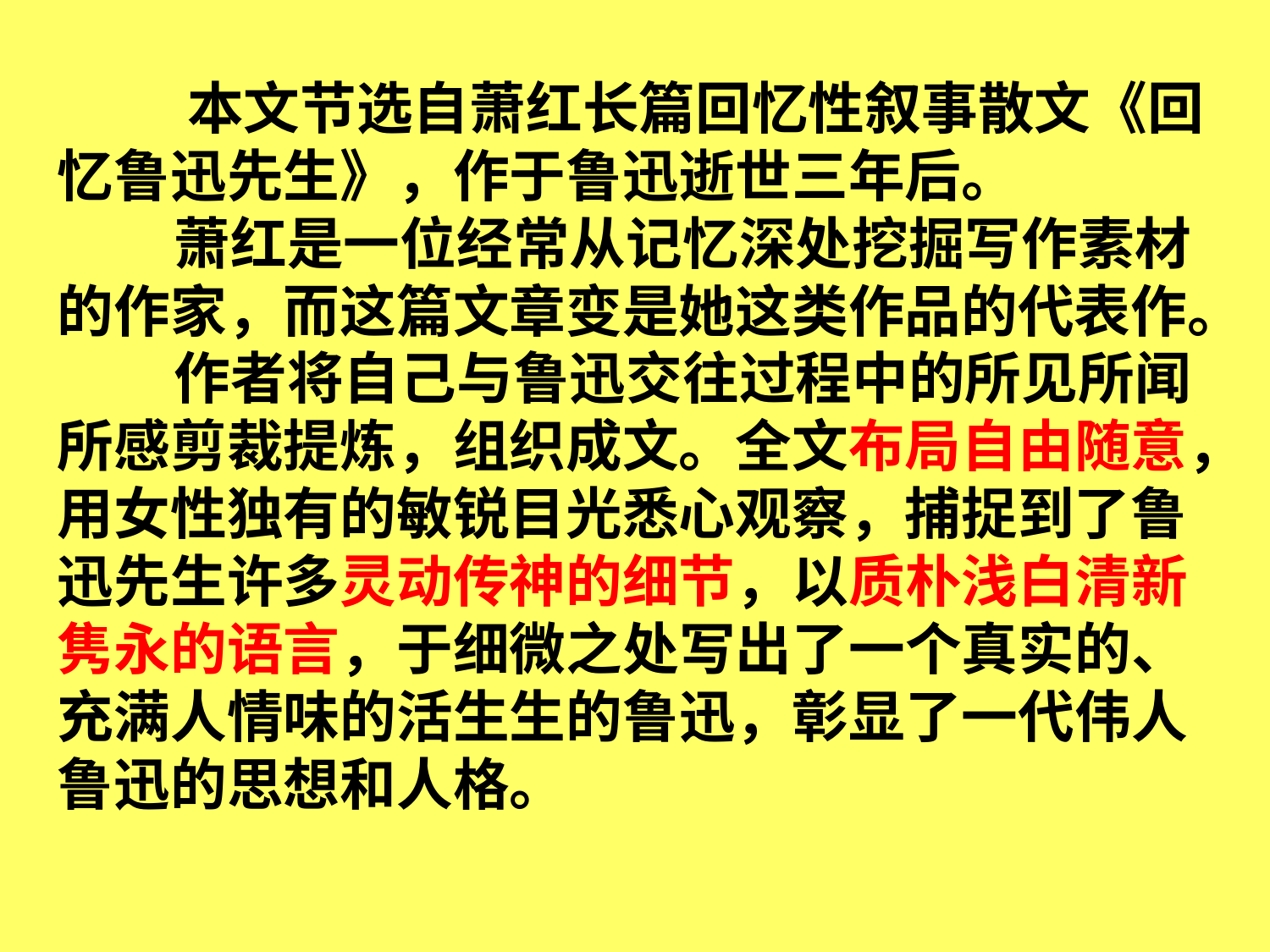

本文节选自萧红长篇回忆性叙事散文《回忆鲁迅先生》，作于鲁迅逝世三年后。
        萧红是一位经常从记忆深处挖掘写作素材的作家，而这篇文章变是她这类作品的代表作。
        作者将自己与鲁迅交往过程中的所见所闻所感剪裁提炼，组织成文。全文布局自由随意，用女性独有的敏锐目光悉心观察，捕捉到了鲁迅先生许多灵动传神的细节，以质朴浅白清新隽永的语言，于细微之处写出了一个真实的、充满人情味的活生生的鲁迅，彰显了一代伟人鲁迅的思想和人格。